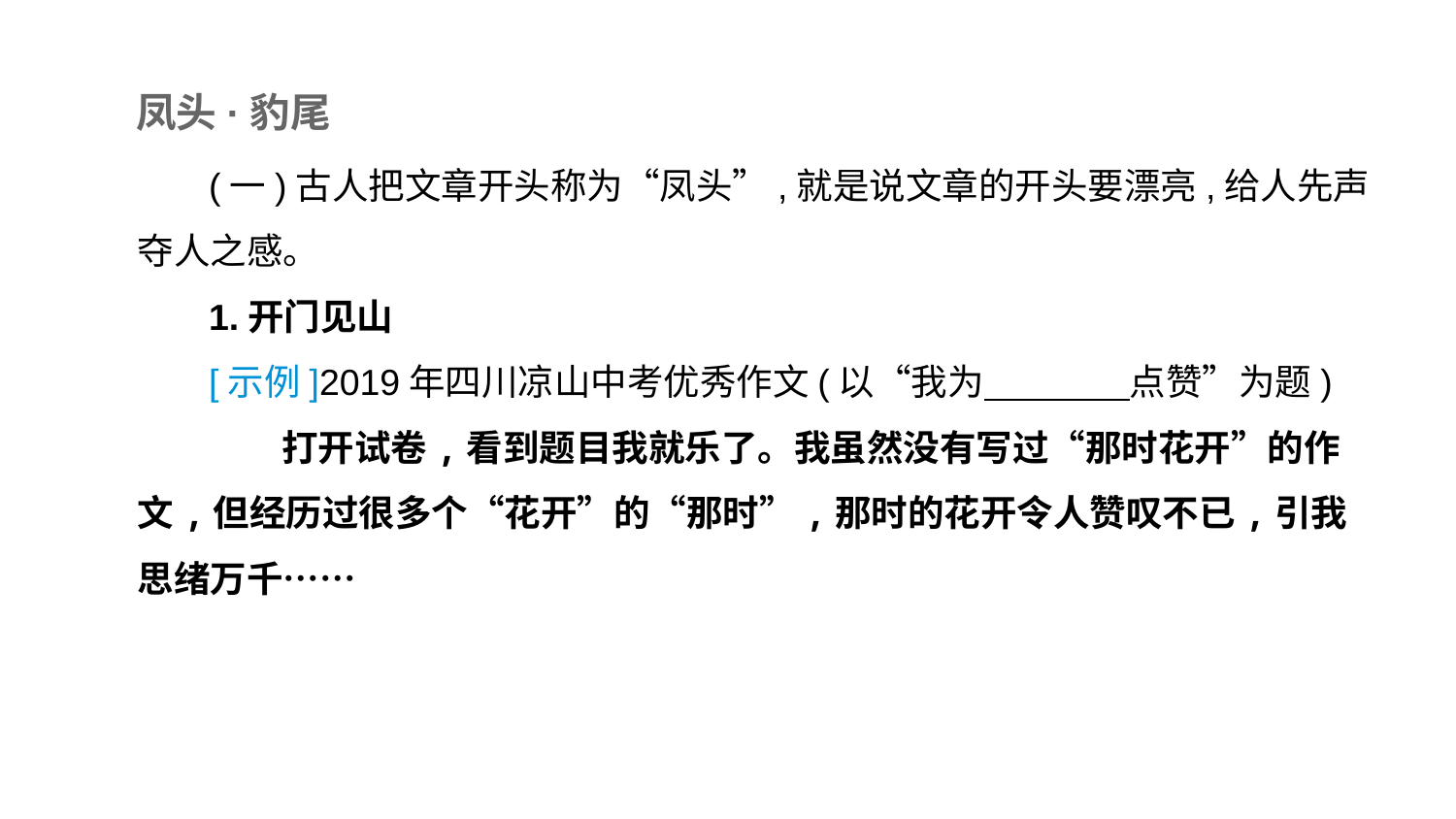

凤头·豹尾
(一)古人把文章开头称为“凤头”,就是说文章的开头要漂亮,给人先声夺人之感。
1.开门见山
[示例]2019年四川凉山中考优秀作文(以“我为　　　　点赞”为题)
　　打开试卷,看到题目我就乐了。我虽然没有写过“那时花开”的作文,但经历过很多个“花开”的“那时”,那时的花开令人赞叹不已,引我思绪万千……